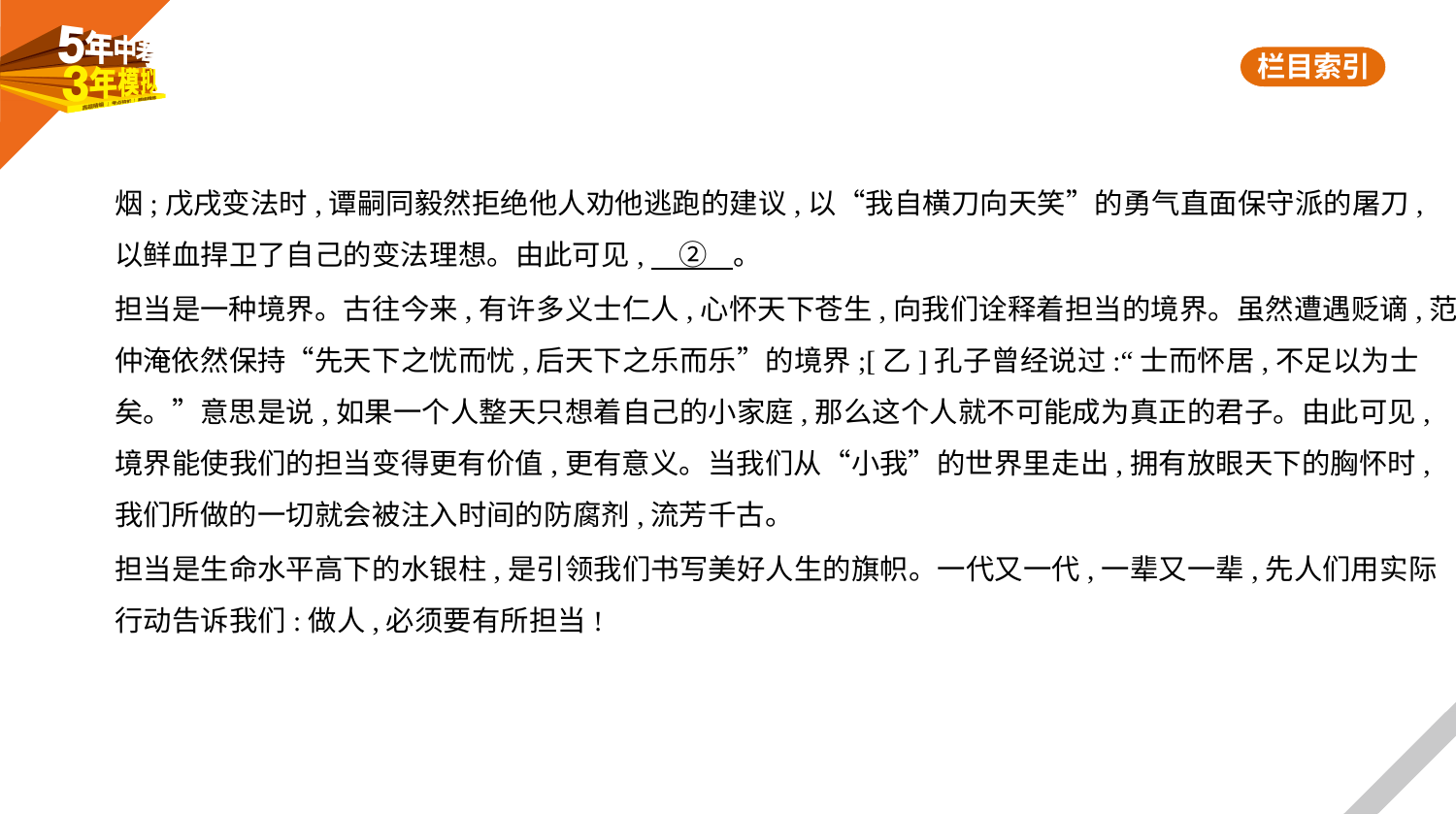

烟;戊戌变法时,谭嗣同毅然拒绝他人劝他逃跑的建议,以“我自横刀向天笑”的勇气直面保守派的屠刀,
以鲜血捍卫了自己的变法理想。由此可见,　②    。
担当是一种境界。古往今来,有许多义士仁人,心怀天下苍生,向我们诠释着担当的境界。虽然遭遇贬谪,范
仲淹依然保持“先天下之忧而忧,后天下之乐而乐”的境界;[乙]孔子曾经说过:“士而怀居,不足以为士
矣。”意思是说,如果一个人整天只想着自己的小家庭,那么这个人就不可能成为真正的君子。由此可见,
境界能使我们的担当变得更有价值,更有意义。当我们从“小我”的世界里走出,拥有放眼天下的胸怀时,
我们所做的一切就会被注入时间的防腐剂,流芳千古。
担当是生命水平高下的水银柱,是引领我们书写美好人生的旗帜。一代又一代,一辈又一辈,先人们用实际
行动告诉我们:做人,必须要有所担当!